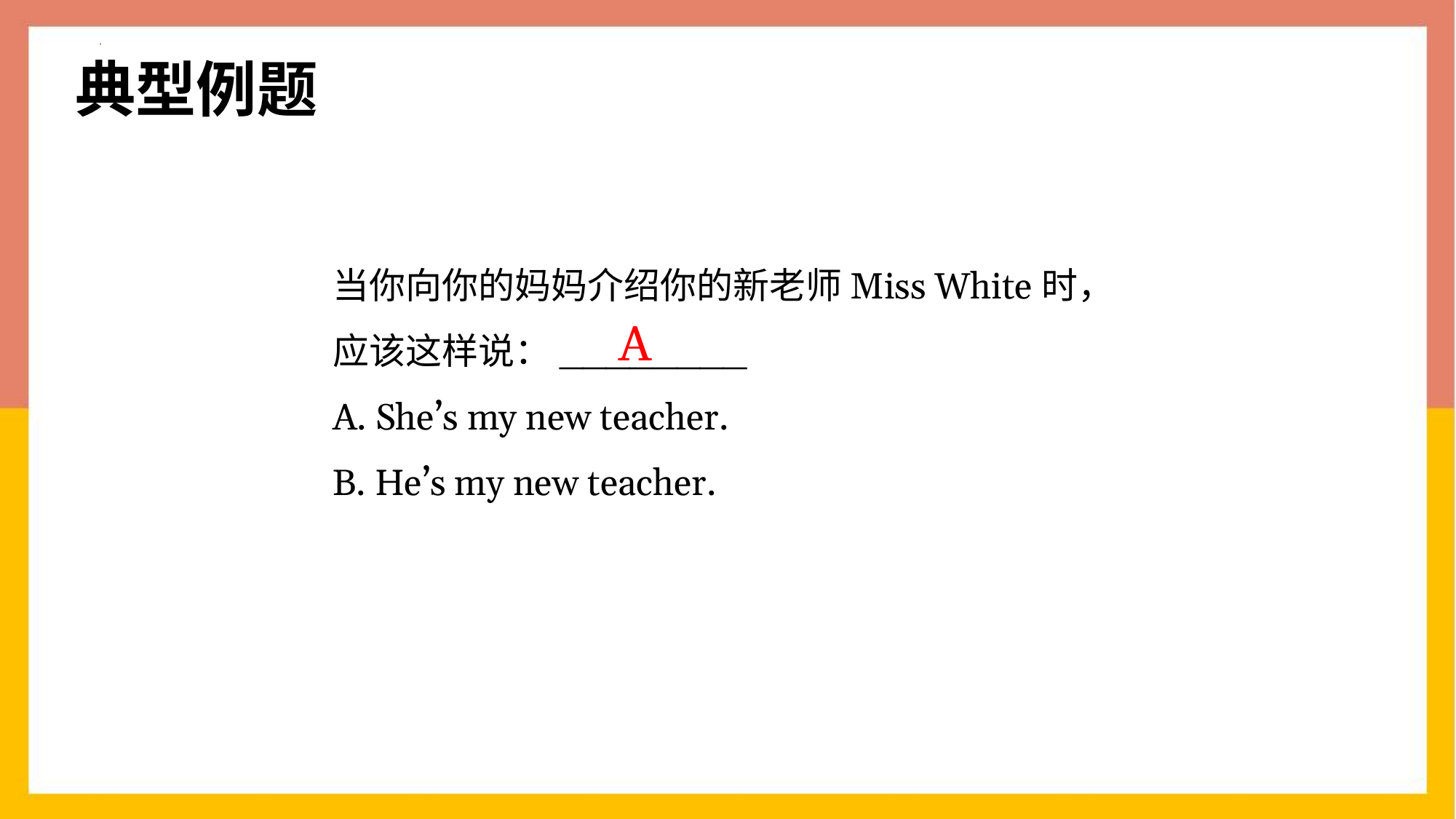

典型例题
当你向你的妈妈介绍你的新老师Miss White时，
应该这样说：________
A. She’s my new teacher.
B. He’s my new teacher.
A